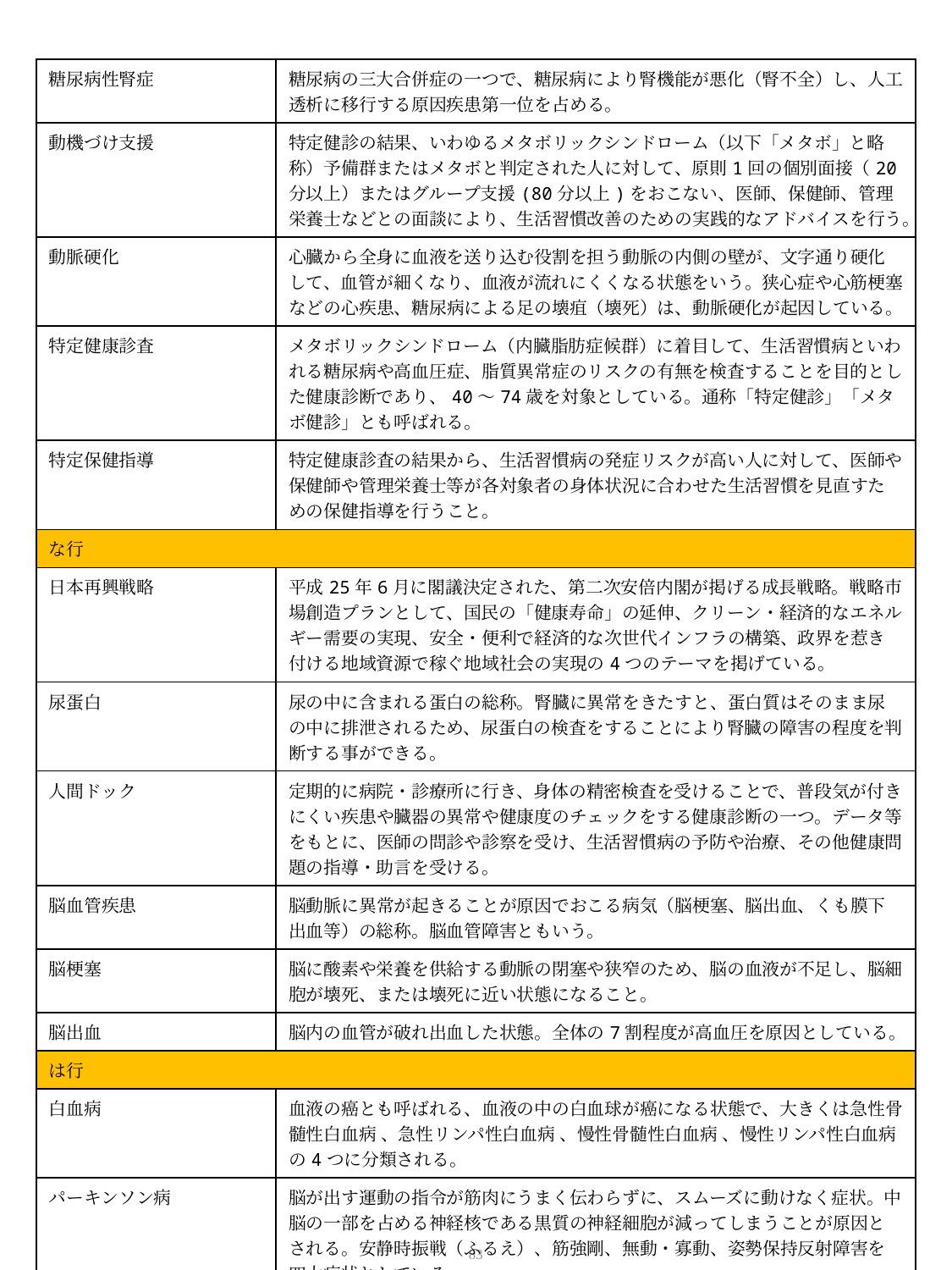

| 糖尿病性腎症 | 糖尿病の三大合併症の一つで、糖尿病により腎機能が悪化（腎不全）し、人工透析に移行する原因疾患第一位を占める。 |
| --- | --- |
| 動機づけ支援 | 特定健診の結果、いわゆるメタボリックシンドローム（以下「メタボ」と略称）予備群またはメタボと判定された人に対して、原則1回の個別面接（20分以上）またはグループ支援(80分以上)をおこない、医師、保健師、管理栄養士などとの面談により、生活習慣改善のための実践的なアドバイスを行う。 |
| 動脈硬化 | 心臓から全身に血液を送り込む役割を担う動脈の内側の壁が、文字通り硬化して、血管が細くなり、血液が流れにくくなる状態をいう。狭心症や心筋梗塞などの心疾患、糖尿病による足の壊疽（壊死）は、動脈硬化が起因している。 |
| 特定健康診査 | メタボリックシンドローム（内臓脂肪症候群）に着目して、生活習慣病といわれる糖尿病や高血圧症、脂質異常症のリスクの有無を検査することを目的とした健康診断であり、40～74歳を対象としている。通称「特定健診」「メタボ健診」とも呼ばれる。 |
| 特定保健指導 | 特定健康診査の結果から、生活習慣病の発症リスクが高い人に対して、医師や保健師や管理栄養士等が各対象者の身体状況に合わせた生活習慣を見直すための保健指導を行うこと。 |
| な行 |  |
| 日本再興戦略 | 平成25年6月に閣議決定された、第二次安倍内閣が掲げる成長戦略。戦略市場創造プランとして、国民の「健康寿命」の延伸、クリーン・経済的なエネルギー需要の実現、安全・便利で経済的な次世代インフラの構築、政界を惹き付ける地域資源で稼ぐ地域社会の実現の4つのテーマを掲げている。 |
| 尿蛋白 | 尿の中に含まれる蛋白の総称。腎臓に異常をきたすと、蛋白質はそのまま尿の中に排泄されるため、尿蛋白の検査をすることにより腎臓の障害の程度を判断する事ができる。 |
| 人間ドック | 定期的に病院・診療所に行き、身体の精密検査を受けることで、普段気が付きにくい疾患や臓器の異常や健康度のチェックをする健康診断の一つ。データ等をもとに、医師の問診や診察を受け、生活習慣病の予防や治療、その他健康問題の指導・助言を受ける。 |
| 脳血管疾患 | 脳動脈に異常が起きることが原因でおこる病気（脳梗塞、脳出血、くも膜下出血等）の総称。脳血管障害ともいう。 |
| 脳梗塞 | 脳に酸素や栄養を供給する動脈の閉塞や狭窄のため、脳の血液が不足し、脳細胞が壊死、または壊死に近い状態になること。 |
| 脳出血 | 脳内の血管が破れ出血した状態。全体の7割程度が高血圧を原因としている。 |
| は行 |  |
| 白血病 | 血液の癌とも呼ばれる、血液の中の白血球が癌になる状態で、大きくは急性骨髄性白血病 、急性リンパ性白血病 、慢性骨髄性白血病 、慢性リンパ性白血病 の4つに分類される。 |
| パーキンソン病 | 脳が出す運動の指令が筋肉にうまく伝わらずに、スムーズに動けなく症状。中脳の一部を占める神経核である黒質の神経細胞が減ってしまうことが原因とされる。安静時振戦（ふるえ）、筋強剛、無動・寡動、姿勢保持反射障害を四大症状としている。 |
| 腹膜透析 | 腹膜透析は、在宅で行う透析療法で、自分の体の中の「腹膜」を利用して血液をきれいにする。寝ている間に器械を使って自動的に行う方法と、日中に数回透析液バッグを交換する方法がある。 |
83